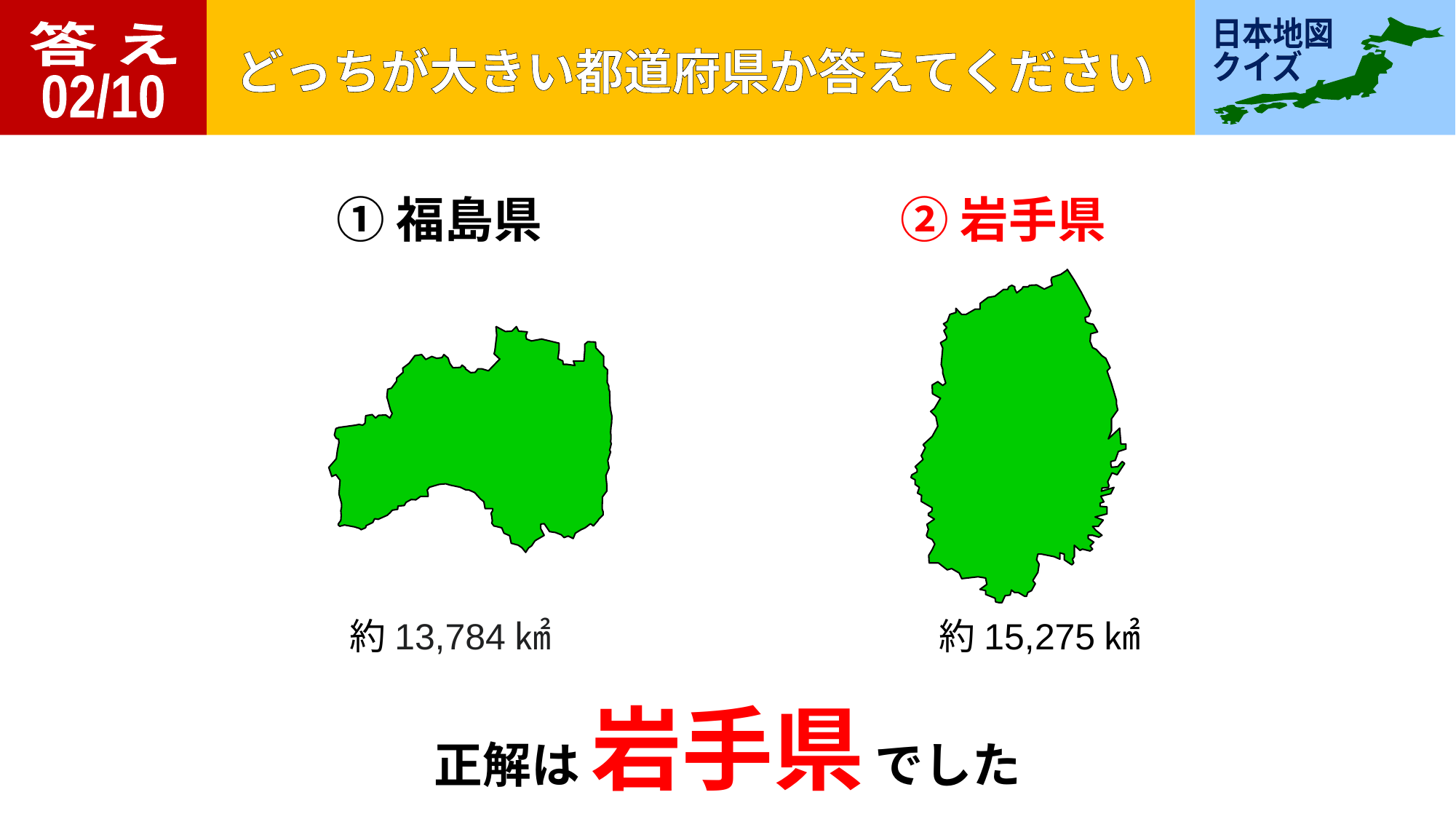

答 え
02/10
①福島県
②岩手県

約13,784㎢
約15,275㎢
正解は 岩手県 でした